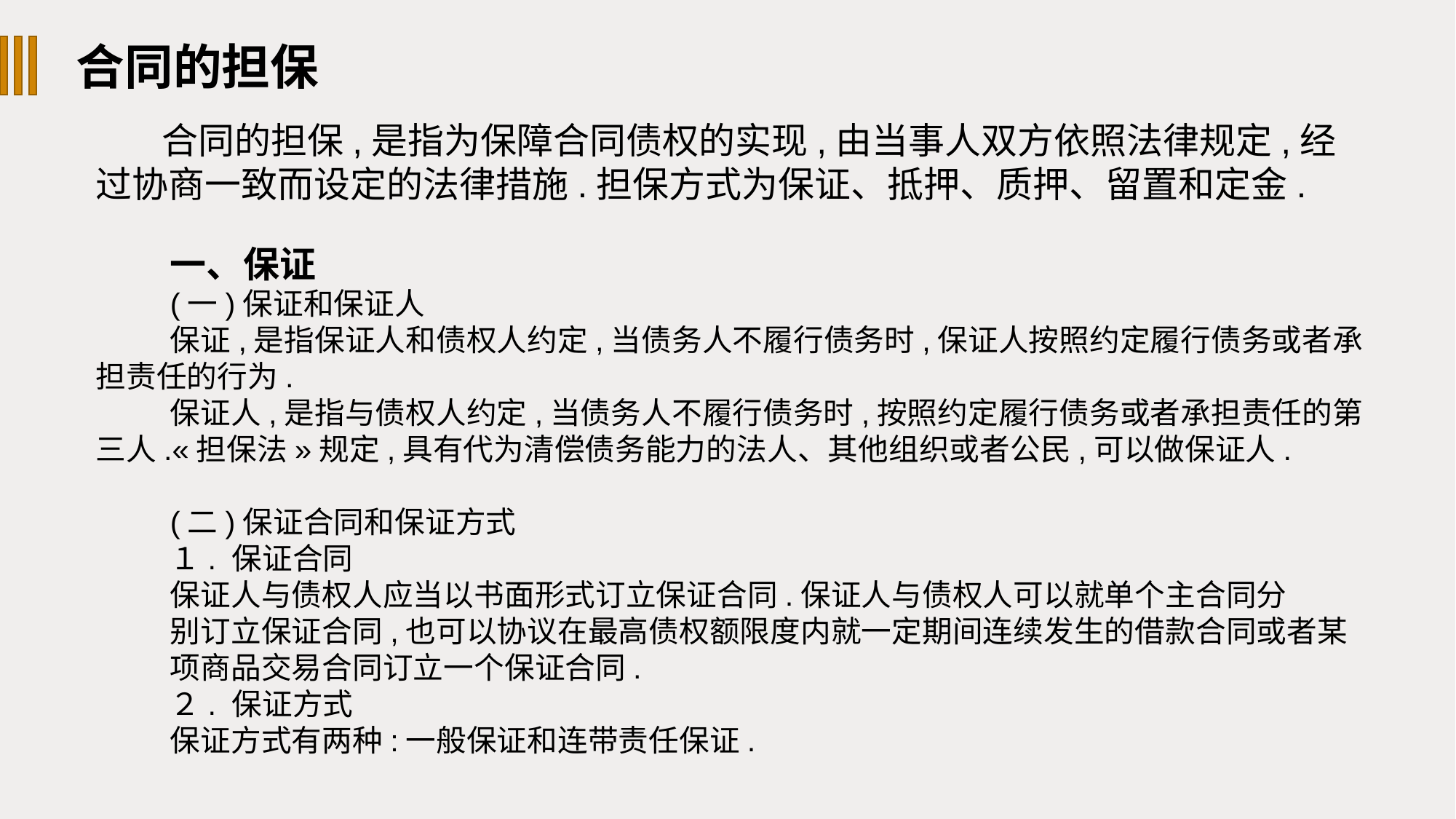

合同的担保

       合同的担保,是指为保障合同债权的实现,由当事人双方依照法律规定,经过协商一致而设定的法律措施.担保方式为保证、抵押、质押、留置和定金.

一、保证
(一)保证和保证人
保证,是指保证人和债权人约定,当债务人不履行债务时,保证人按照约定履行债务或者承担责任的行为.
保证人,是指与债权人约定,当债务人不履行债务时,按照约定履行债务或者承担责任的第三人.«担保法»规定,具有代为清偿债务能力的法人、其他组织或者公民,可以做保证人.

(二)保证合同和保证方式
１. 保证合同
保证人与债权人应当以书面形式订立保证合同.保证人与债权人可以就单个主合同分
别订立保证合同,也可以协议在最高债权额限度内就一定期间连续发生的借款合同或者某
项商品交易合同订立一个保证合同.
２. 保证方式
保证方式有两种:一般保证和连带责任保证.